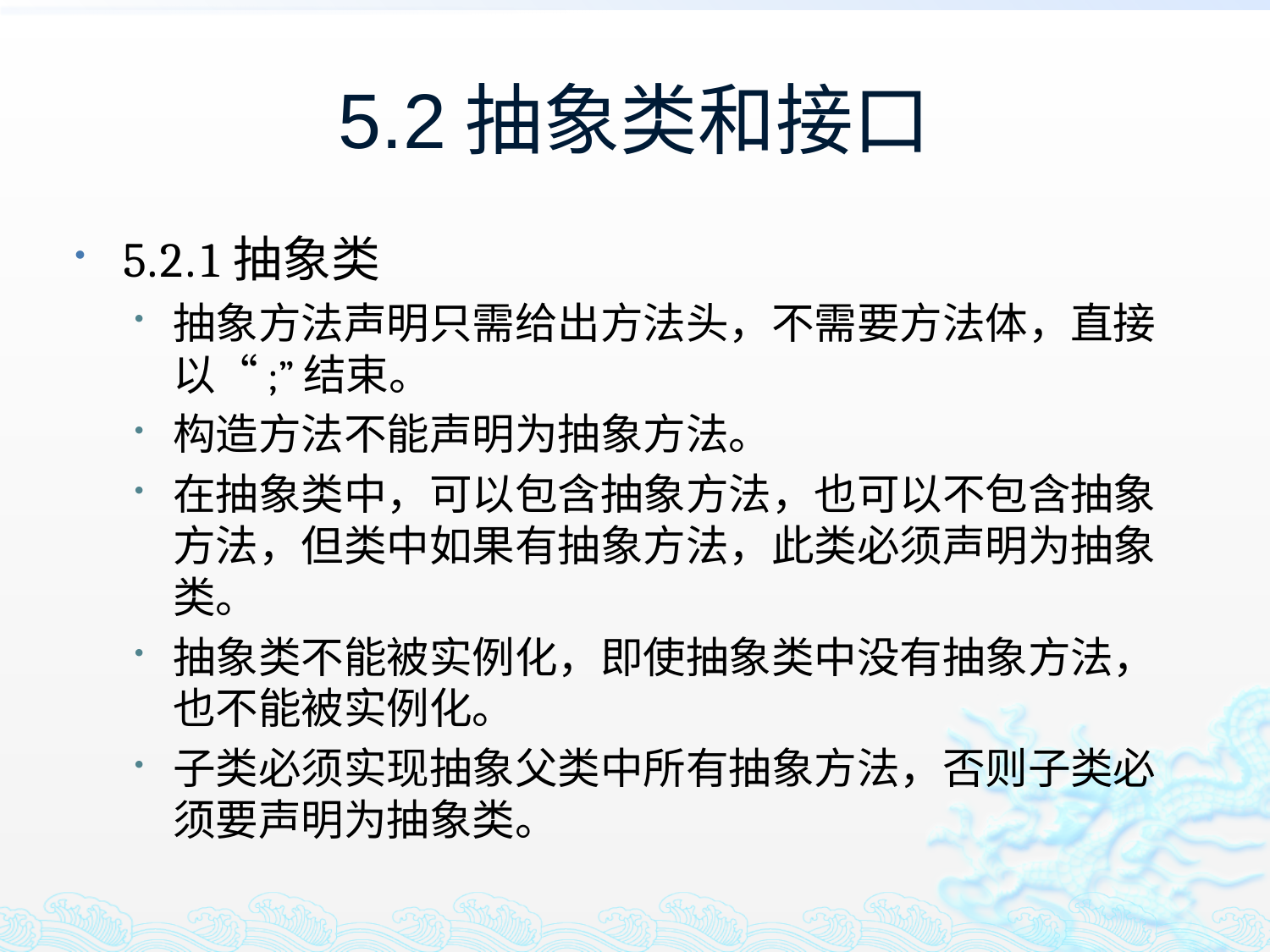

# 5.2抽象类和接口
5.2.1抽象类
抽象方法声明只需给出方法头，不需要方法体，直接以“;”结束。
构造方法不能声明为抽象方法。
在抽象类中，可以包含抽象方法，也可以不包含抽象方法，但类中如果有抽象方法，此类必须声明为抽象类。
抽象类不能被实例化，即使抽象类中没有抽象方法，也不能被实例化。
子类必须实现抽象父类中所有抽象方法，否则子类必须要声明为抽象类。